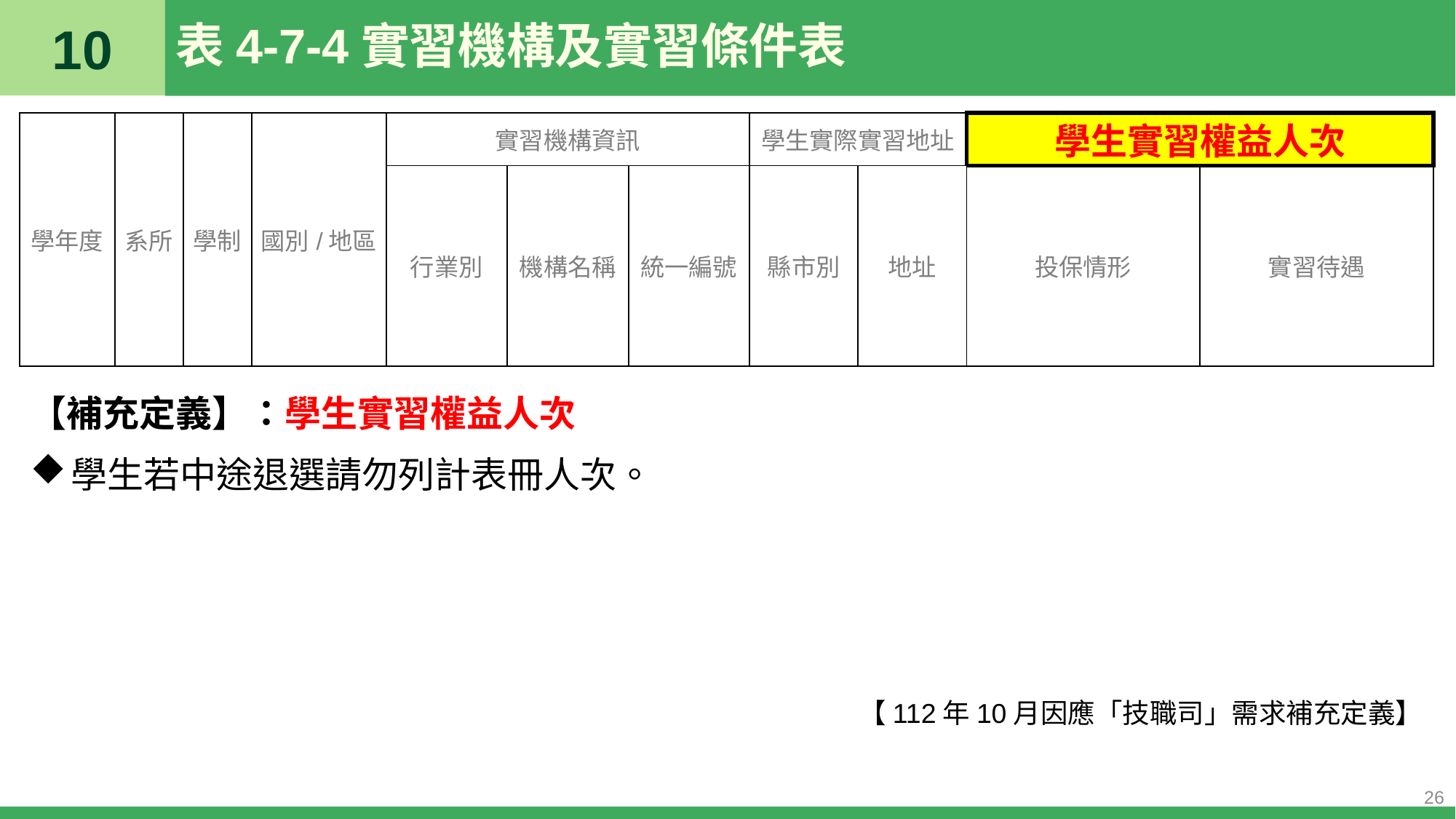

10
# 表4-7-4實習機構及實習條件表
| 學年度 | 系所 | 學制 | 國別/地區 | 實習機構資訊 |  |  | 學生實際實習地址 |  | 學生實習權益人次 |  |
| --- | --- | --- | --- | --- | --- | --- | --- | --- | --- | --- |
|  |  |  |  | 行業別 | 機構名稱 | 統一編號 | 縣市別 | 地址 | 投保情形 | 實習待遇 |
【補充定義】：學生實習權益人次
學生若中途退選請勿列計表冊人次。

【112年10月因應「技職司」需求補充定義】
26